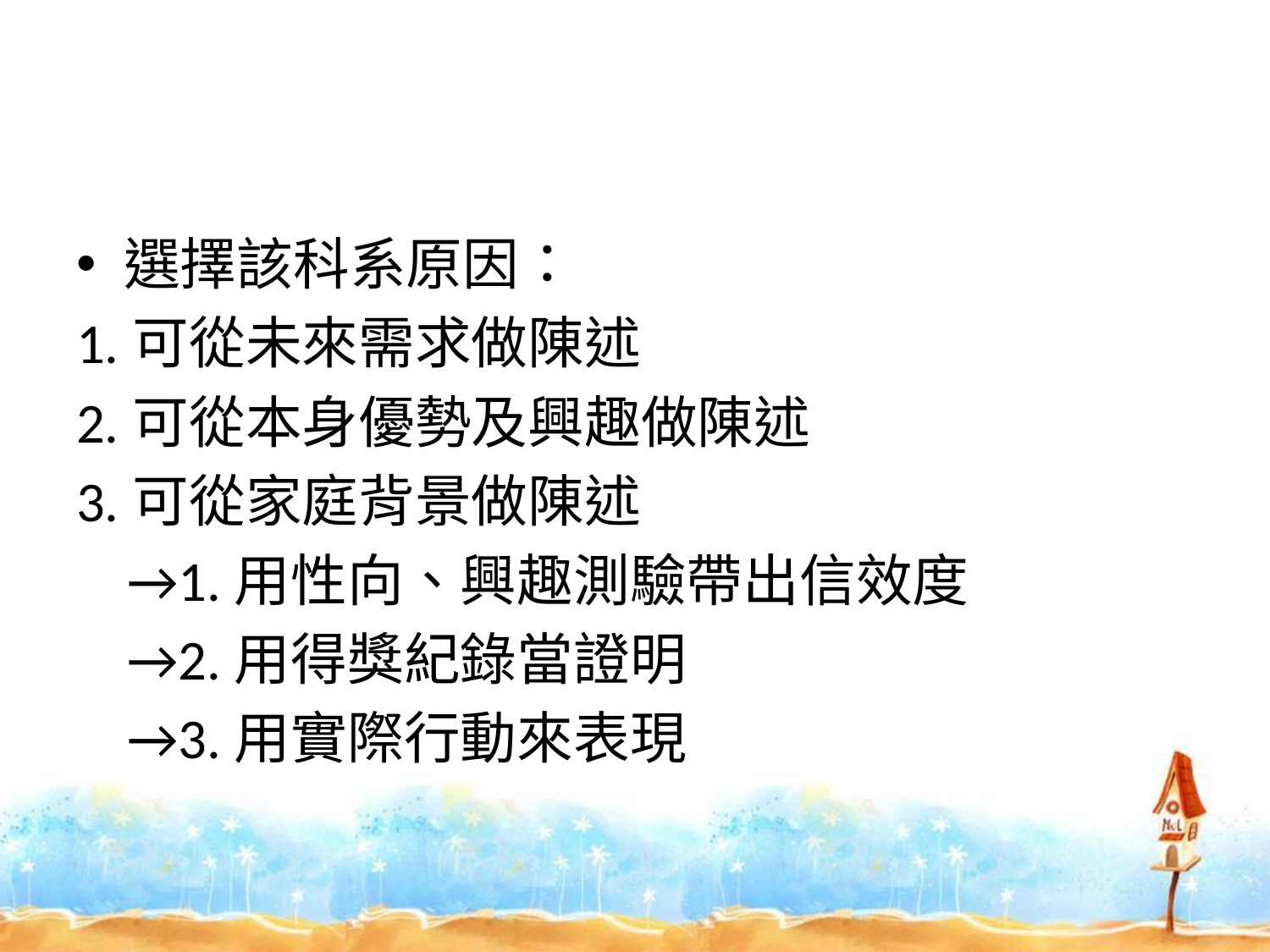

#
選擇該科系原因：
1.可從未來需求做陳述
2.可從本身優勢及興趣做陳述
3.可從家庭背景做陳述
    →1.用性向、興趣測驗帶出信效度
    →2.用得獎紀錄當證明
    →3.用實際行動來表現